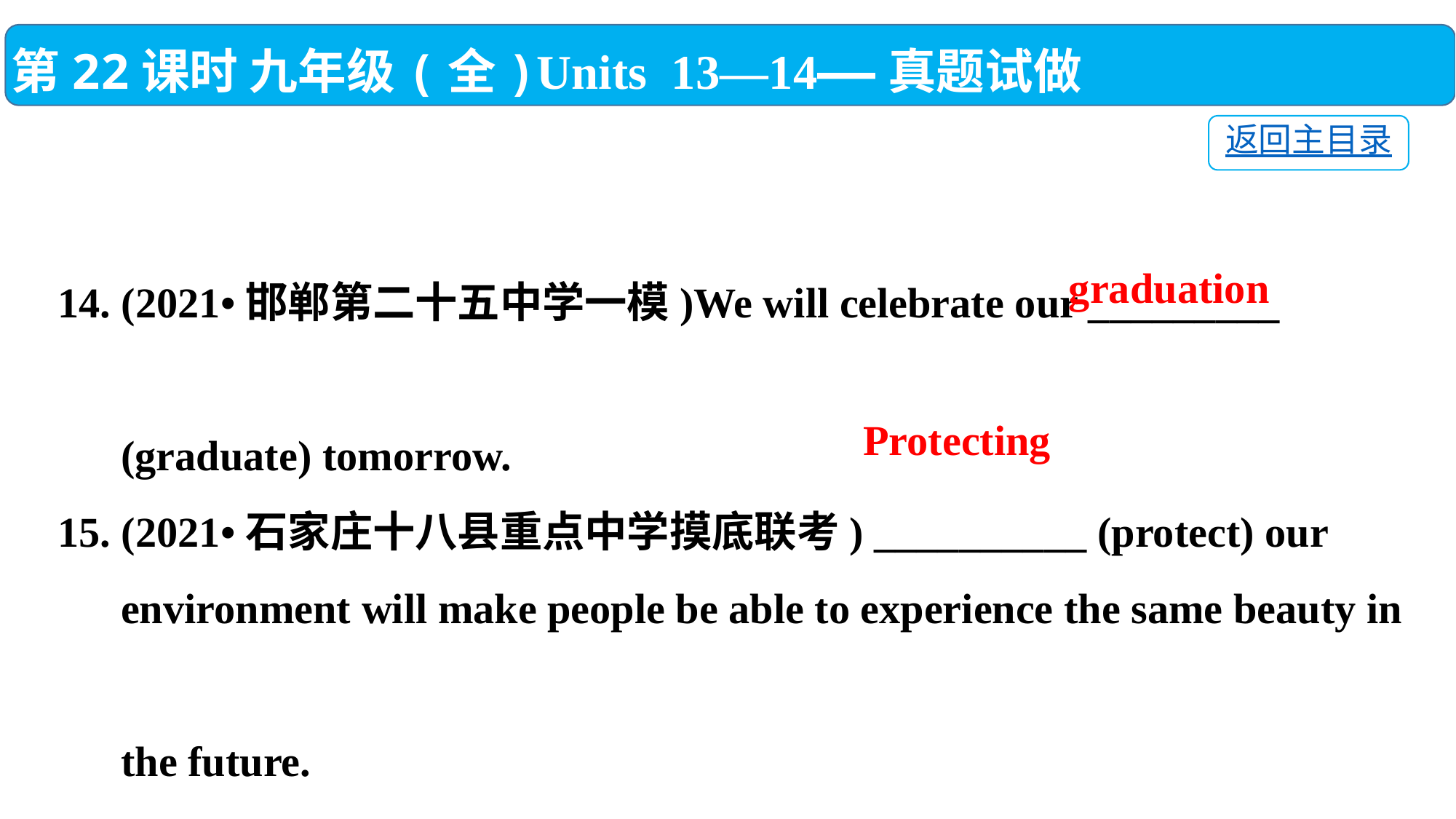

第22课时 九年级(全)Units  13—14——真题试做
返回主目录
14. (2021•邯郸第二十五中学一模)We will celebrate our _________
      (graduate) tomorrow.
15. (2021•石家庄十八县重点中学摸底联考) __________ (protect) our
      environment will make people be able to experience the same beauty in
      the future.
graduation
Protecting